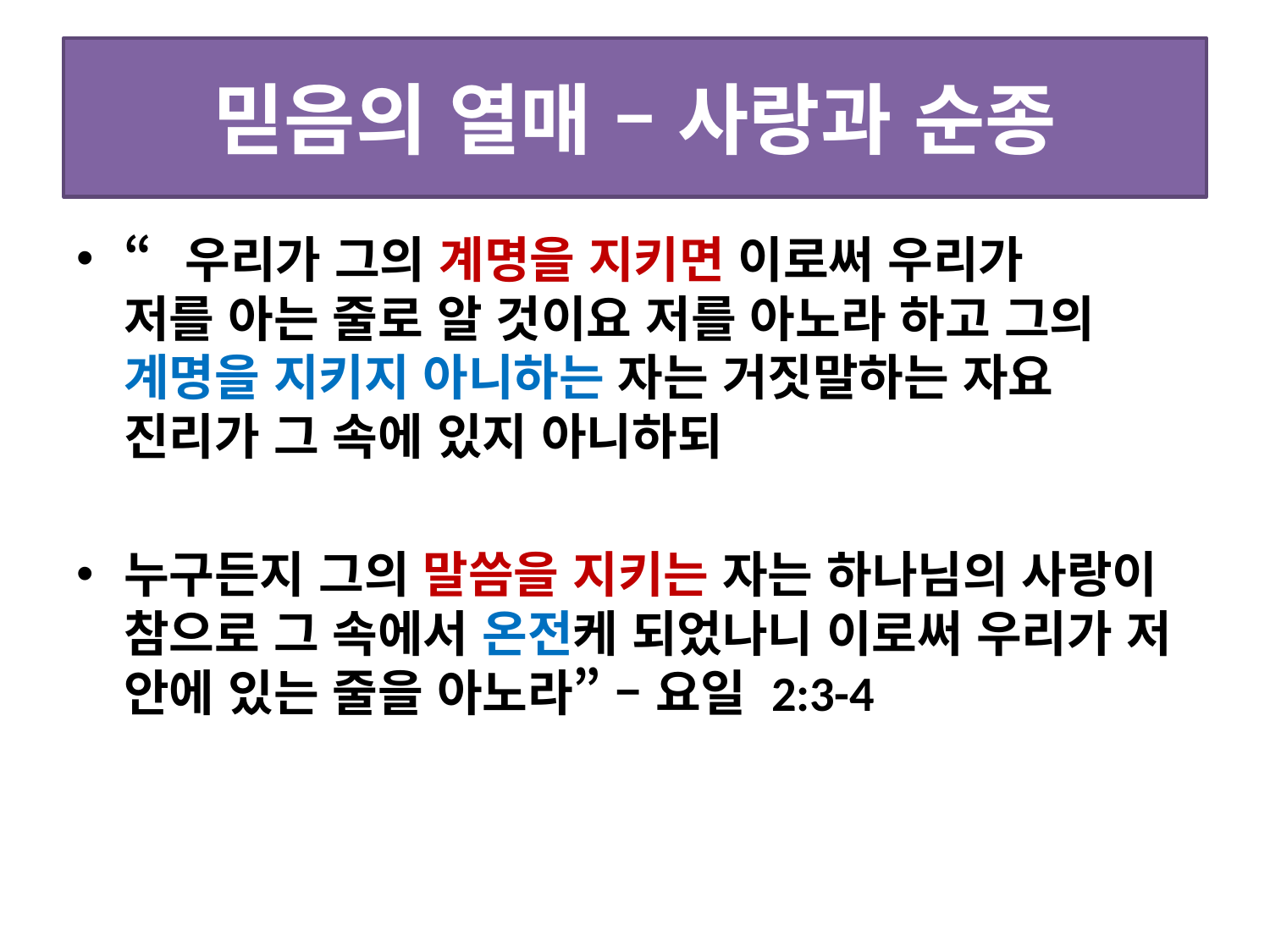

# 믿음의 열매 – 사랑과 순종
“우리가 그의 계명을 지키면 이로써 우리가
저를 아는 줄로 알 것이요 저를 아노라 하고 그의 계명을 지키지 아니하는 자는 거짓말하는 자요 진리가 그 속에 있지 아니하되

누구든지 그의 말씀을 지키는 자는 하나님의 사랑이 참으로 그 속에서 온전케 되었나니 이로써 우리가 저 안에 있는 줄을 아노라” – 요일 2:3-4